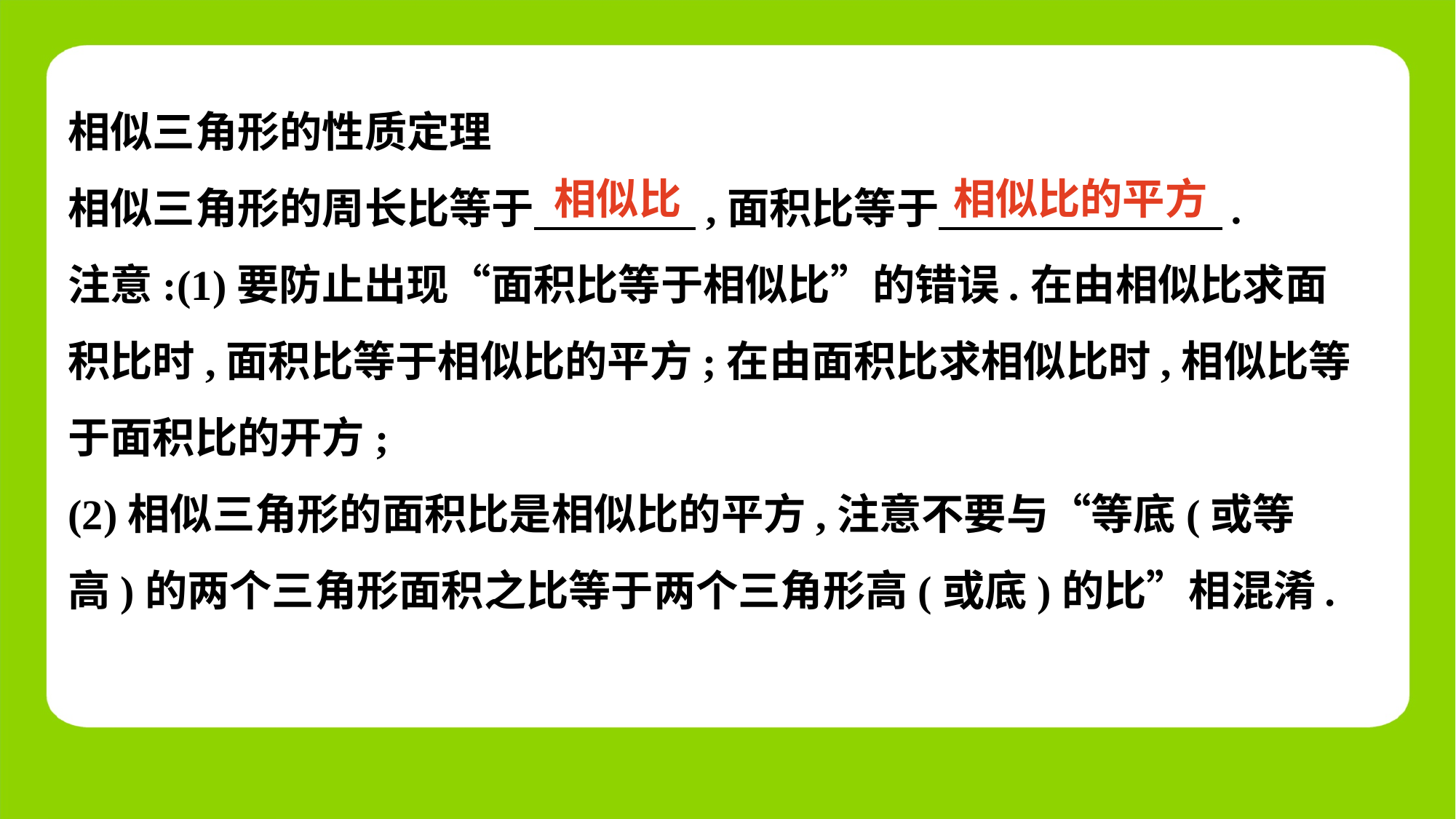

相似三角形的性质定理
相似三角形的周长比等于　        　,面积比等于　                         .
注意:(1)要防止出现“面积比等于相似比”的错误.在由相似比求面积比时,面积比等于相似比的平方;在由面积比求相似比时,相似比等于面积比的开方;
(2)相似三角形的面积比是相似比的平方,注意不要与“等底(或等高)的两个三角形面积之比等于两个三角形高(或底)的比”相混淆.
相似比
相似比的平方